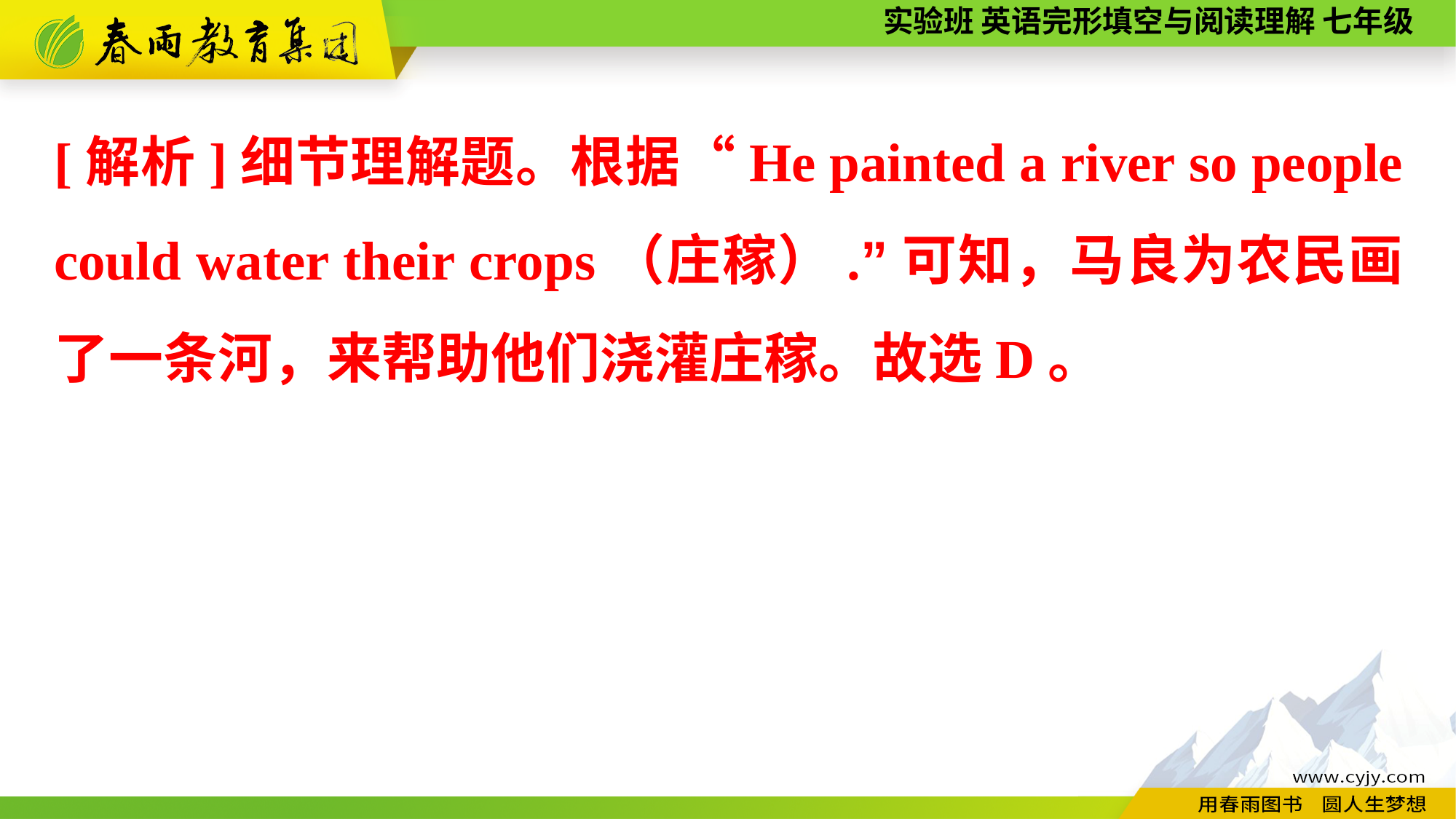

[解析]细节理解题。根据“He painted a river so people could water their crops（庄稼）.”可知，马良为农民画了一条河，来帮助他们浇灌庄稼。故选D。